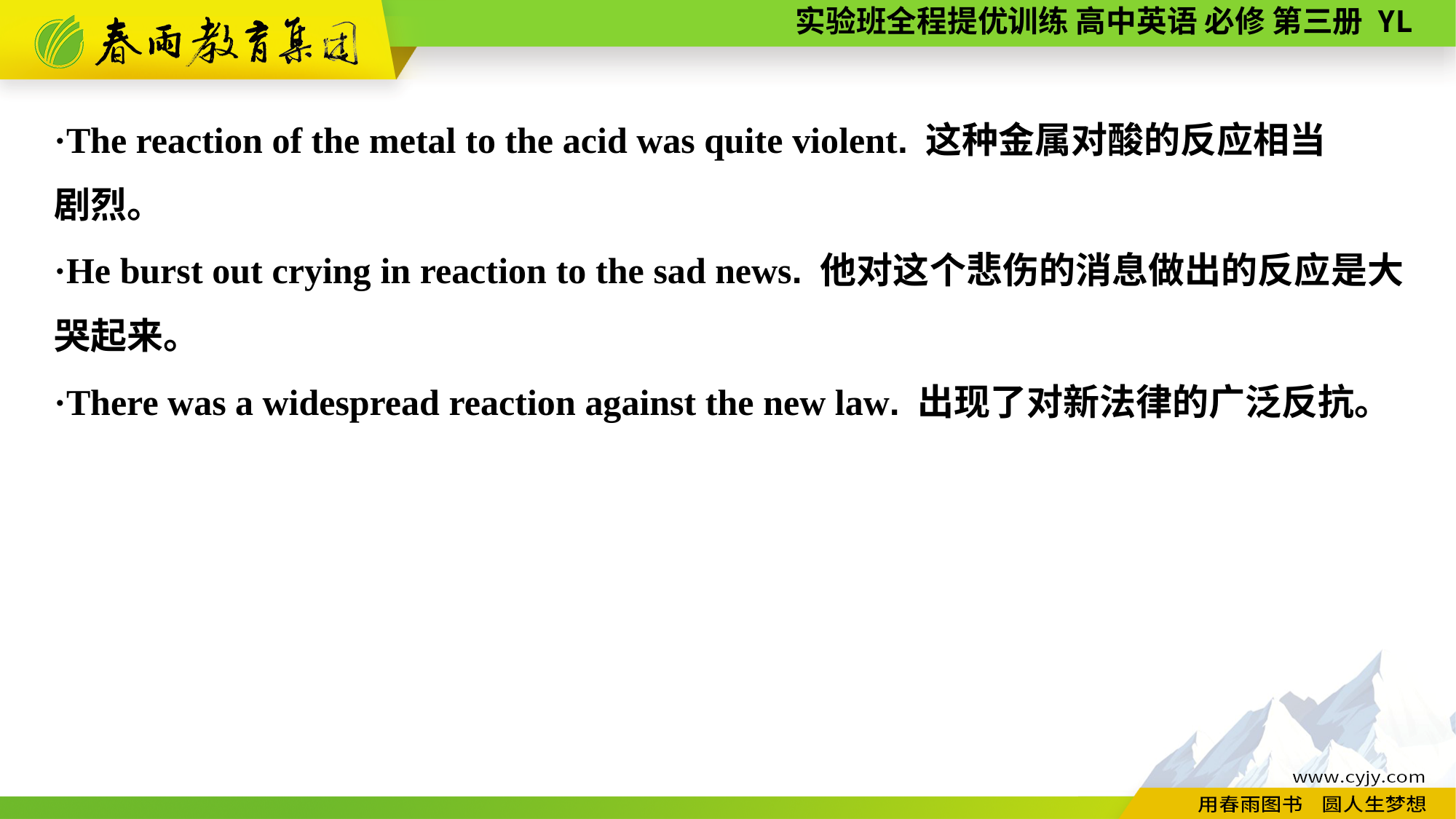

·The reaction of the metal to the acid was quite violent. 这种金属对酸的反应相当
剧烈。
·He burst out crying in reaction to the sad news. 他对这个悲伤的消息做出的反应是大哭起来。
·There was a widespread reaction against the new law. 出现了对新法律的广泛反抗。